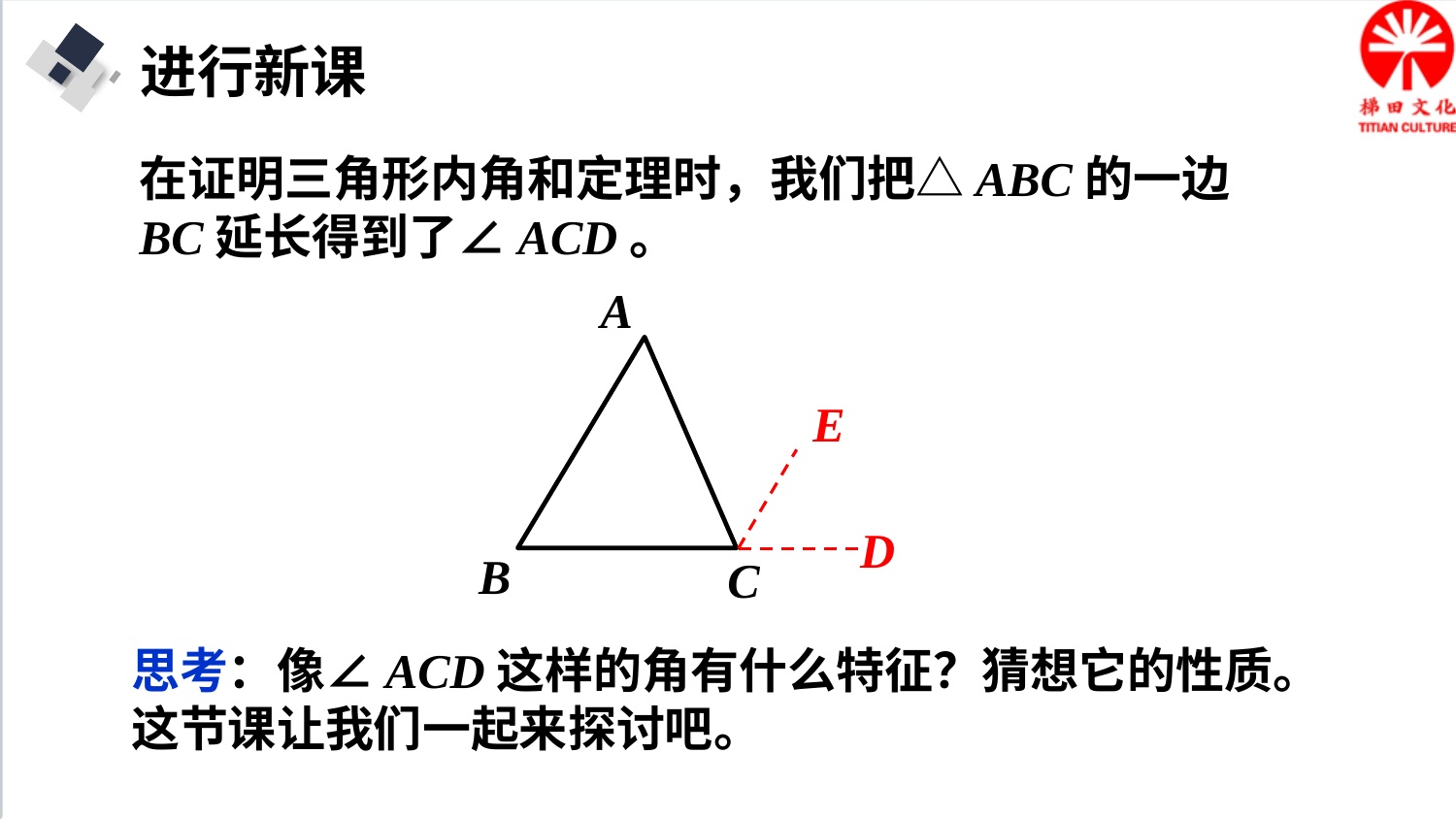

进行新课
在证明三角形内角和定理时，我们把△ABC的一边BC延长得到了∠ACD。
A

B
C
E
D
思考：像∠ACD这样的角有什么特征？猜想它的性质。这节课让我们一起来探讨吧。